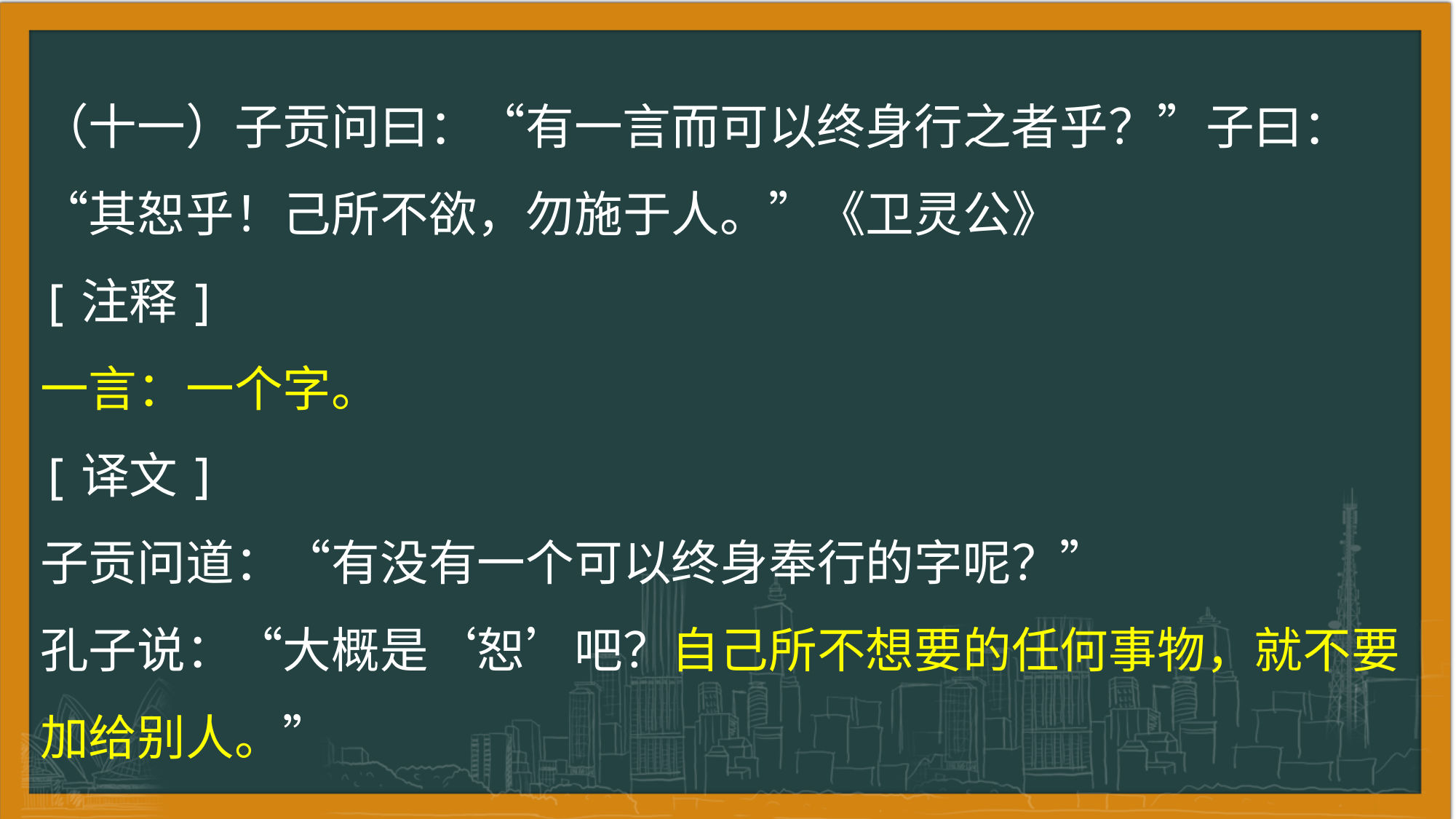

（十一）子贡问曰：“有一言而可以终身行之者乎？”子曰：“其恕乎！己所不欲，勿施于人。”《卫灵公》
[注释]
一言：一个字。
[译文]
子贡问道：“有没有一个可以终身奉行的字呢？”
孔子说：“大概是‘恕’吧？自己所不想要的任何事物，就不要加给别人。”